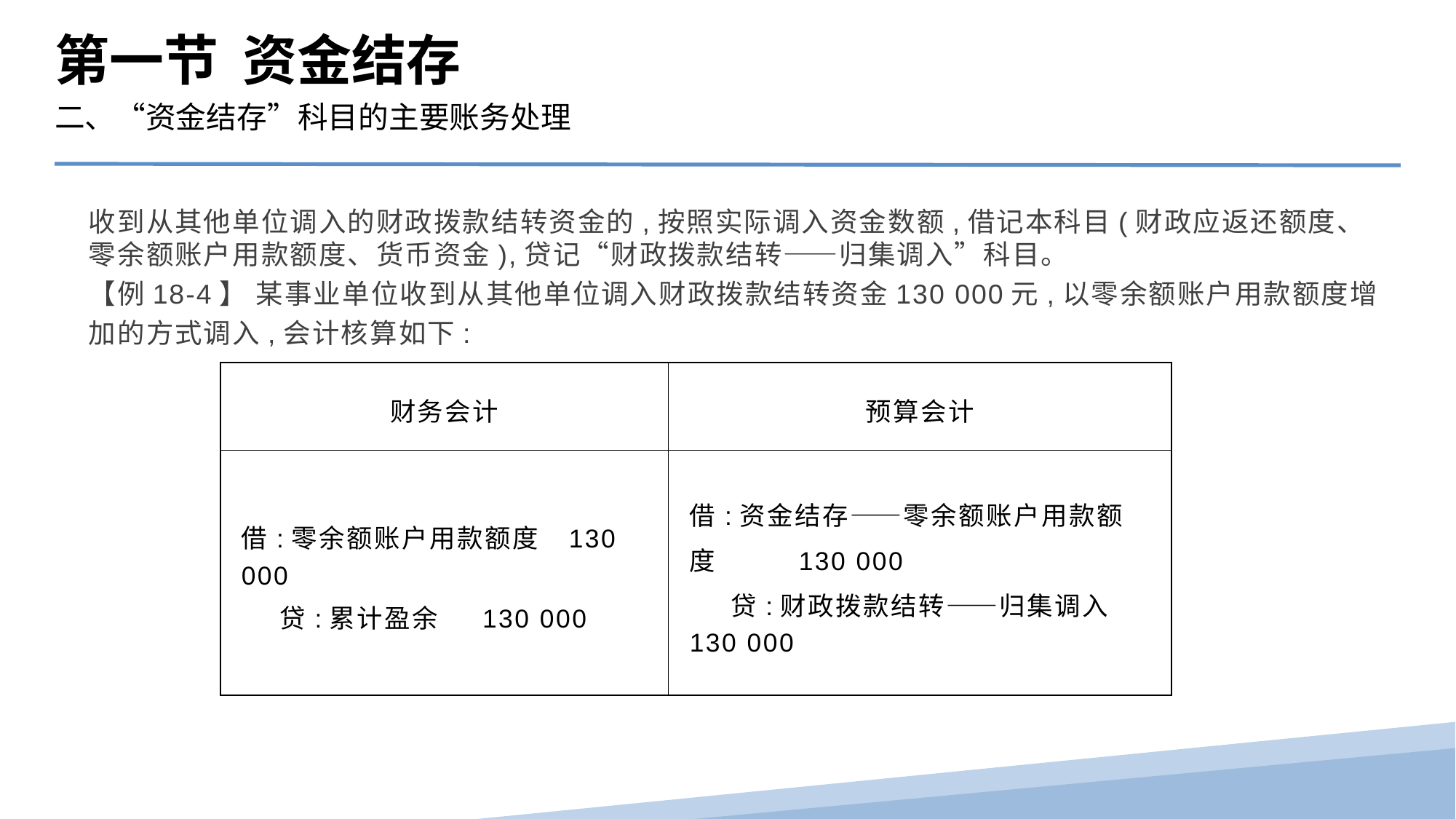

第一节  资金结存
二、“资金结存”科目的主要账务处理
收到从其他单位调入的财政拨款结转资金的,按照实际调入资金数额,借记本科目(财政应返还额度、零余额账户用款额度、货币资金),贷记“财政拨款结转——归集调入”科目。
【例18-4】 某事业单位收到从其他单位调入财政拨款结转资金130 000元,以零余额账户用款额度增加的方式调入,会计核算如下:
| 财务会计 | 预算会计 |
| --- | --- |
| 借:零余额账户用款额度 130 000 贷:累计盈余 130 000 | 借:资金结存——零余额账户用款额度 130 000 贷:财政拨款结转——归集调入 130 000 |